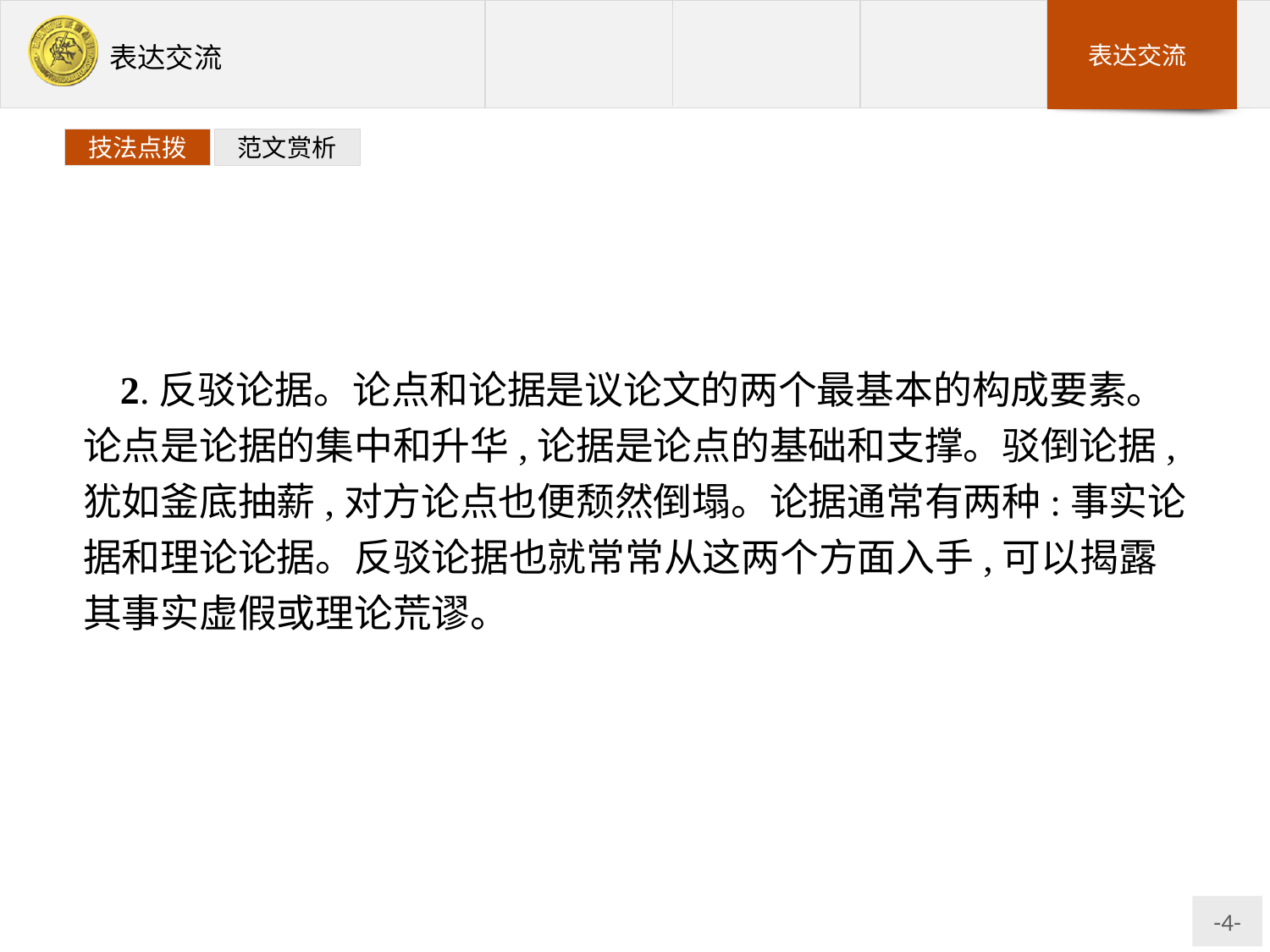

技法点拨
范文赏析
2.反驳论据。论点和论据是议论文的两个最基本的构成要素。论点是论据的集中和升华,论据是论点的基础和支撑。驳倒论据,犹如釜底抽薪,对方论点也便颓然倒塌。论据通常有两种:事实论据和理论论据。反驳论据也就常常从这两个方面入手,可以揭露其事实虚假或理论荒谬。